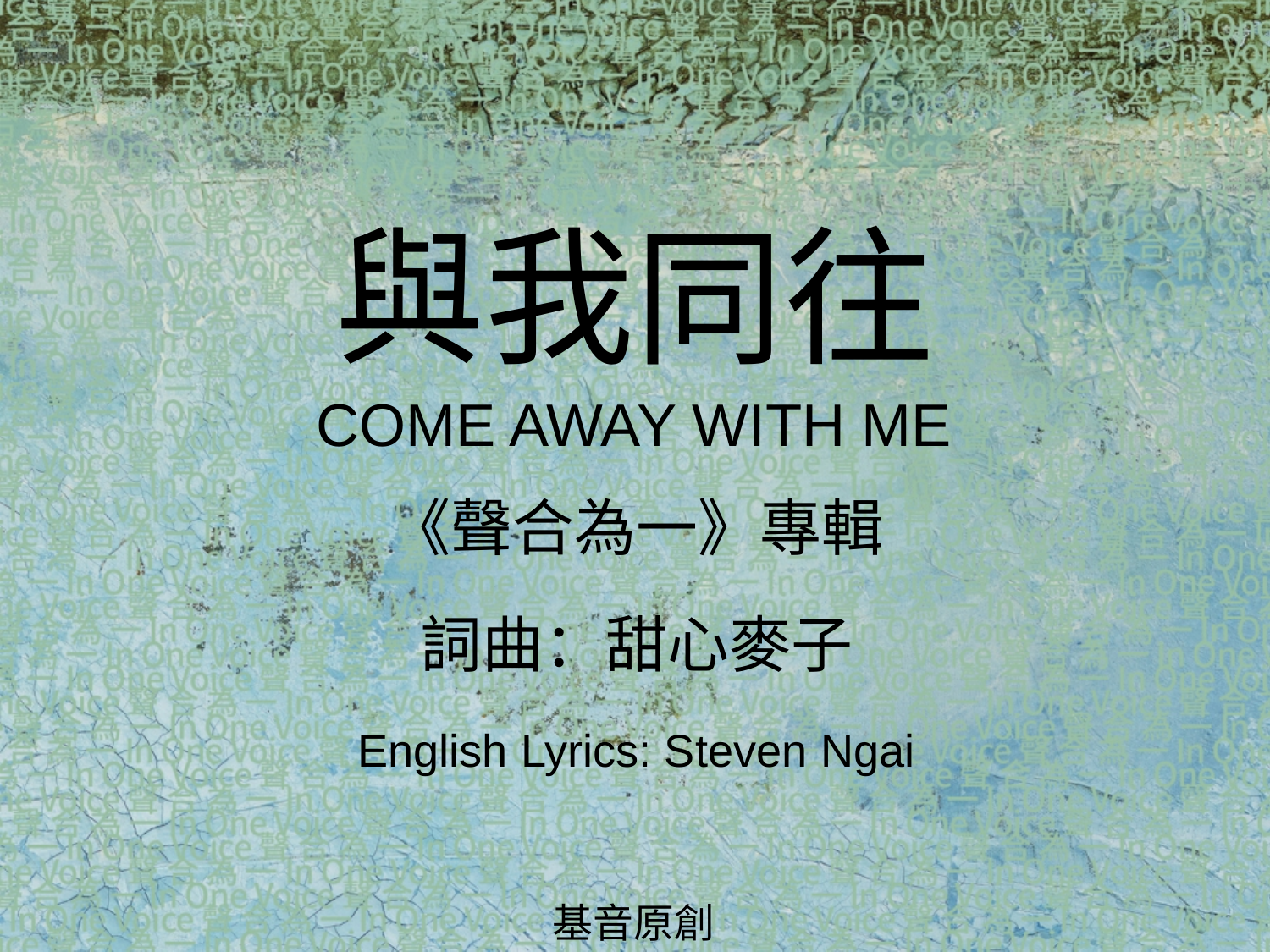

與我同往
COME AWAY WITH ME

# 《聲合為一》專輯 詞曲：甜心麥子 English Lyrics: Steven Ngai
基音原創